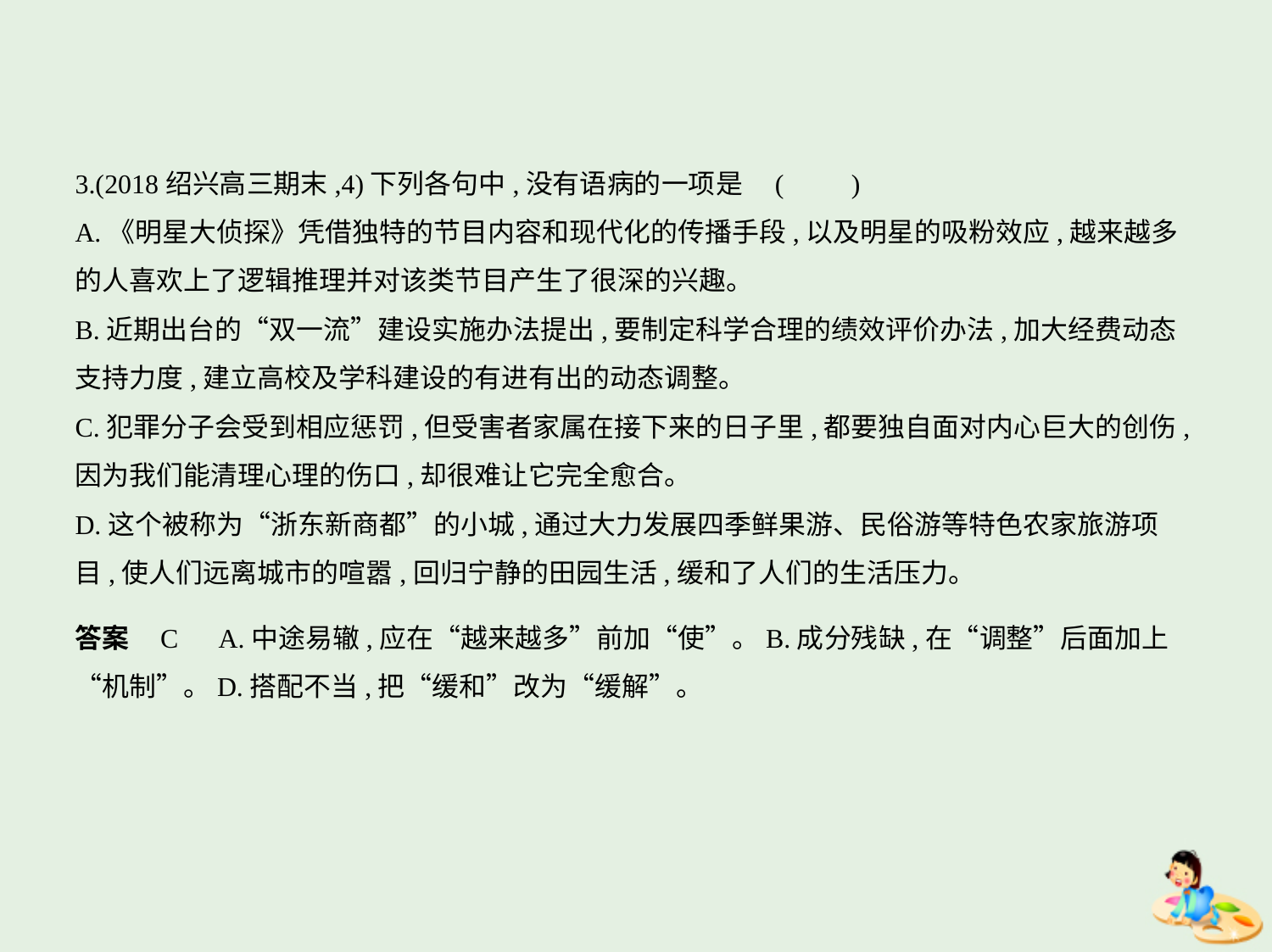

3.(2018绍兴高三期末,4)下列各句中,没有语病的一项是 (　　)
A.《明星大侦探》凭借独特的节目内容和现代化的传播手段,以及明星的吸粉效应,越来越多
的人喜欢上了逻辑推理并对该类节目产生了很深的兴趣。
B.近期出台的“双一流”建设实施办法提出,要制定科学合理的绩效评价办法,加大经费动态
支持力度,建立高校及学科建设的有进有出的动态调整。
C.犯罪分子会受到相应惩罚,但受害者家属在接下来的日子里,都要独自面对内心巨大的创伤,
因为我们能清理心理的伤口,却很难让它完全愈合。
D.这个被称为“浙东新商都”的小城,通过大力发展四季鲜果游、民俗游等特色农家旅游项
目,使人们远离城市的喧嚣,回归宁静的田园生活,缓和了人们的生活压力。
答案    C　A.中途易辙,应在“越来越多”前加“使”。B.成分残缺,在“调整”后面加上
“机制”。D.搭配不当,把“缓和”改为“缓解”。